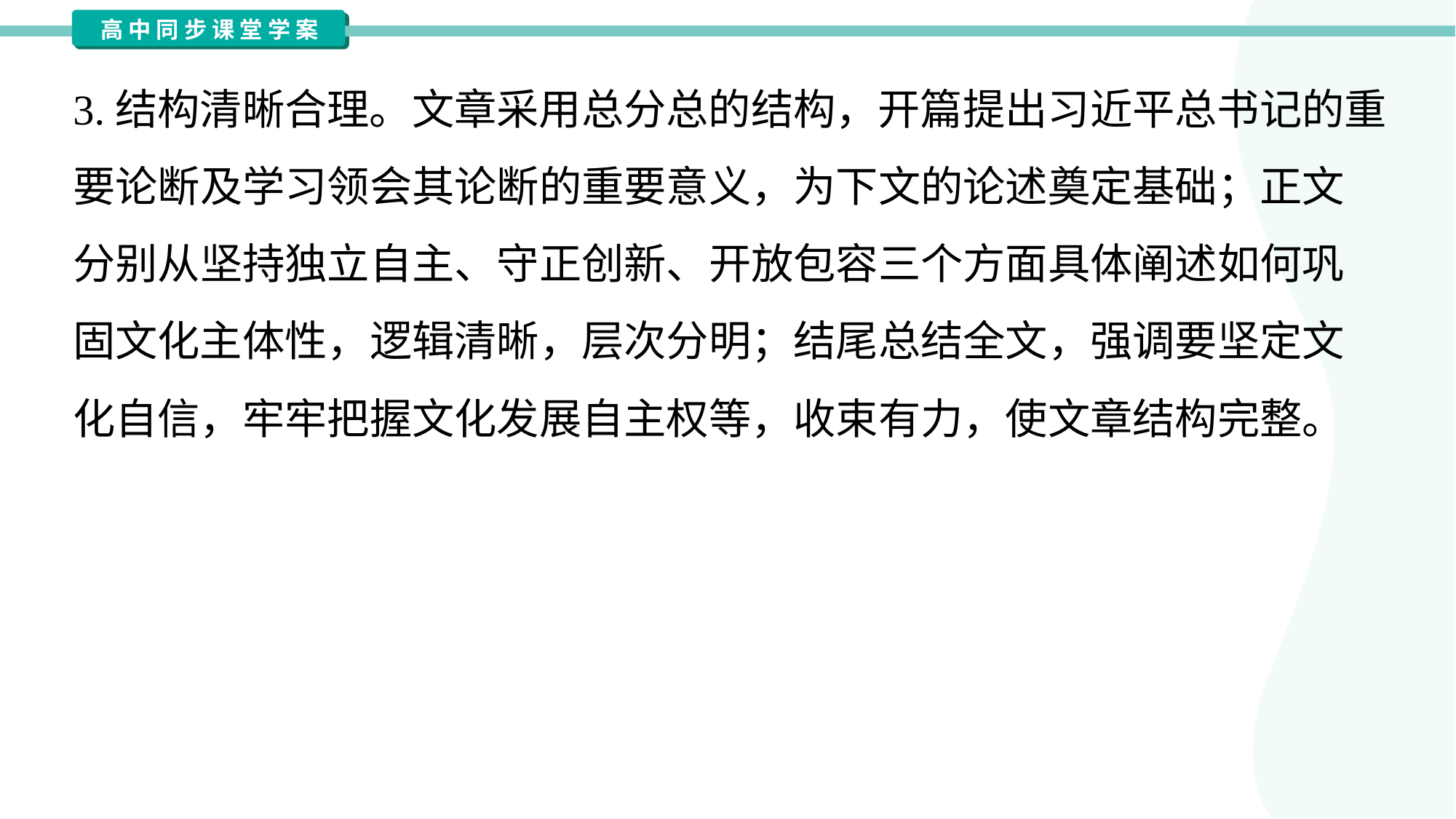

3.结构清晰合理。文章采用总分总的结构，开篇提出习近平总书记的重
要论断及学习领会其论断的重要意义，为下文的论述奠定基础；正文
分别从坚持独立自主、守正创新、开放包容三个方面具体阐述如何巩
固文化主体性，逻辑清晰，层次分明；结尾总结全文，强调要坚定文
化自信，牢牢把握文化发展自主权等，收束有力，使文章结构完整。